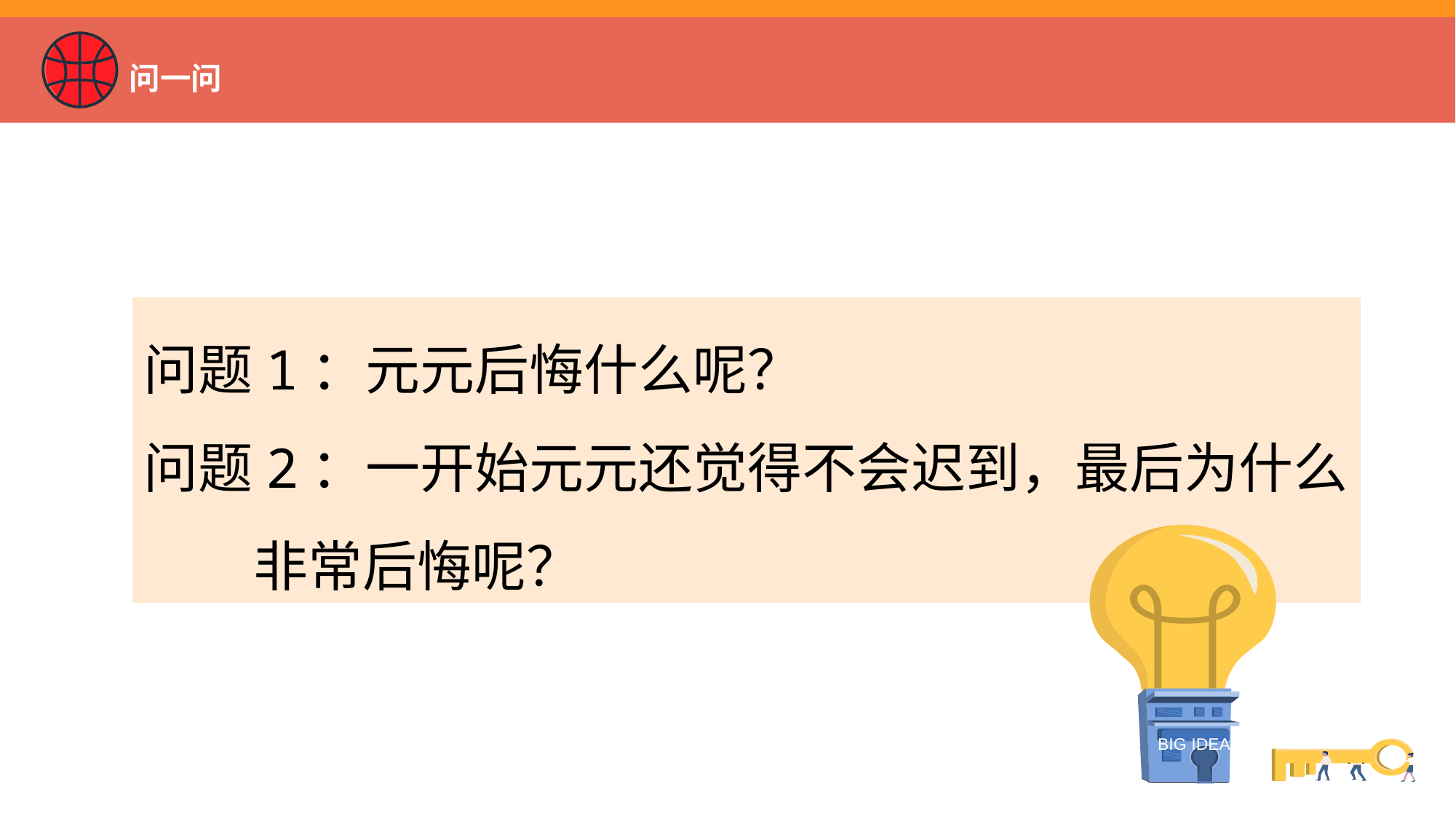

# 问一问
问题1：元元后悔什么呢？
问题2：一开始元元还觉得不会迟到，最后为什么
        非常后悔呢？

BIG IDEA